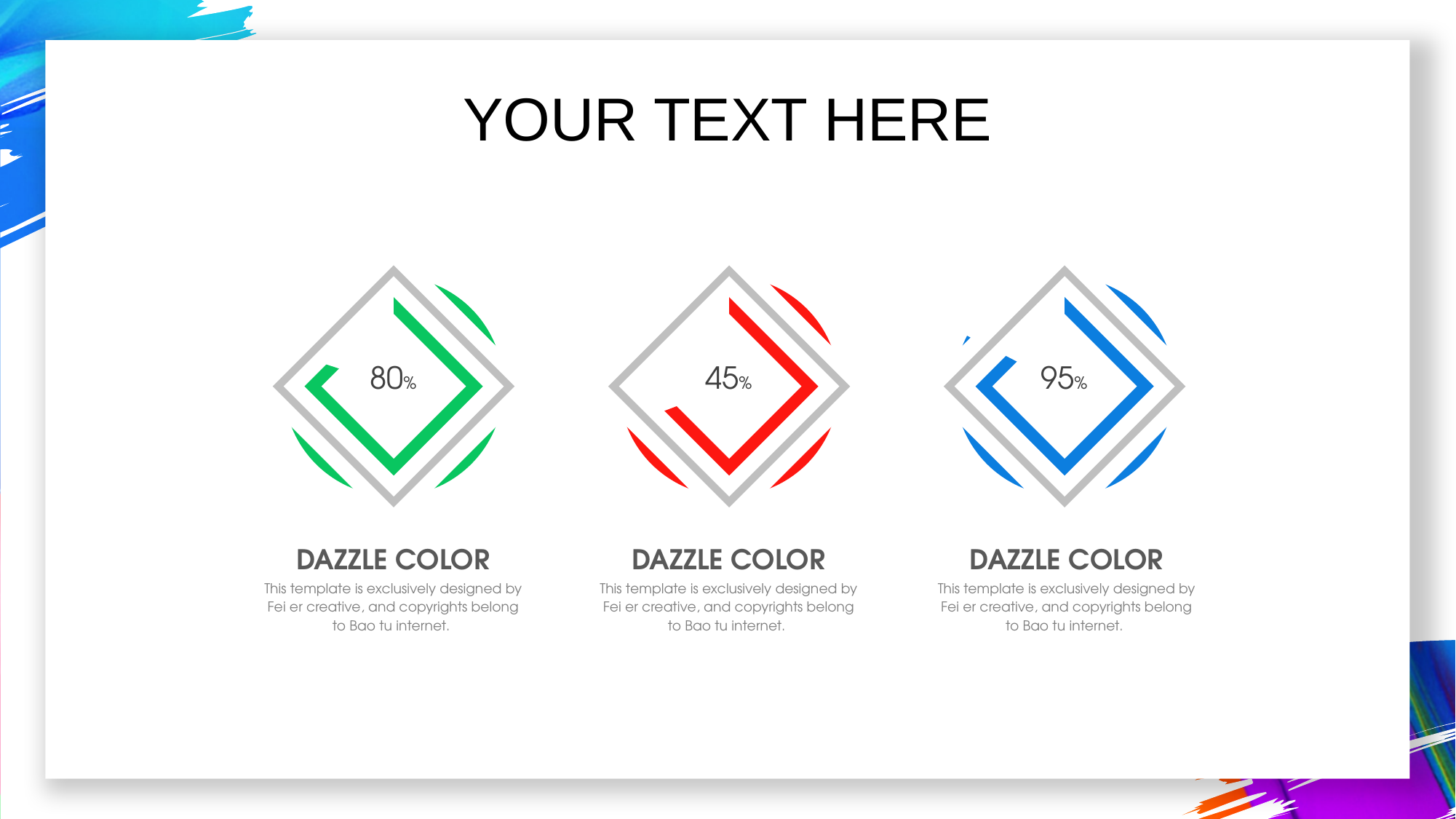

YOUR TEXT HERE

### Chart

| Category | 销售额 |
|---|---|
| 第一季度 | 0.8 |
| 第二季度 | 0.2 |

### Chart

| Category | 销售额 |
|---|---|
| 第一季度 | 0.45 |
| 第二季度 | 0.2 |

### Chart

| Category | 销售额 |
|---|---|
| 第一季度 | 0.95 |
| 第二季度 | 0.2 |

80%
45%
95%
DAZZLE COLOR
This template is exclusively designed by Fei er creative, and copyrights belong to Bao tu internet.
DAZZLE COLOR
This template is exclusively designed by Fei er creative, and copyrights belong to Bao tu internet.
DAZZLE COLOR
This template is exclusively designed by Fei er creative, and copyrights belong to Bao tu internet.